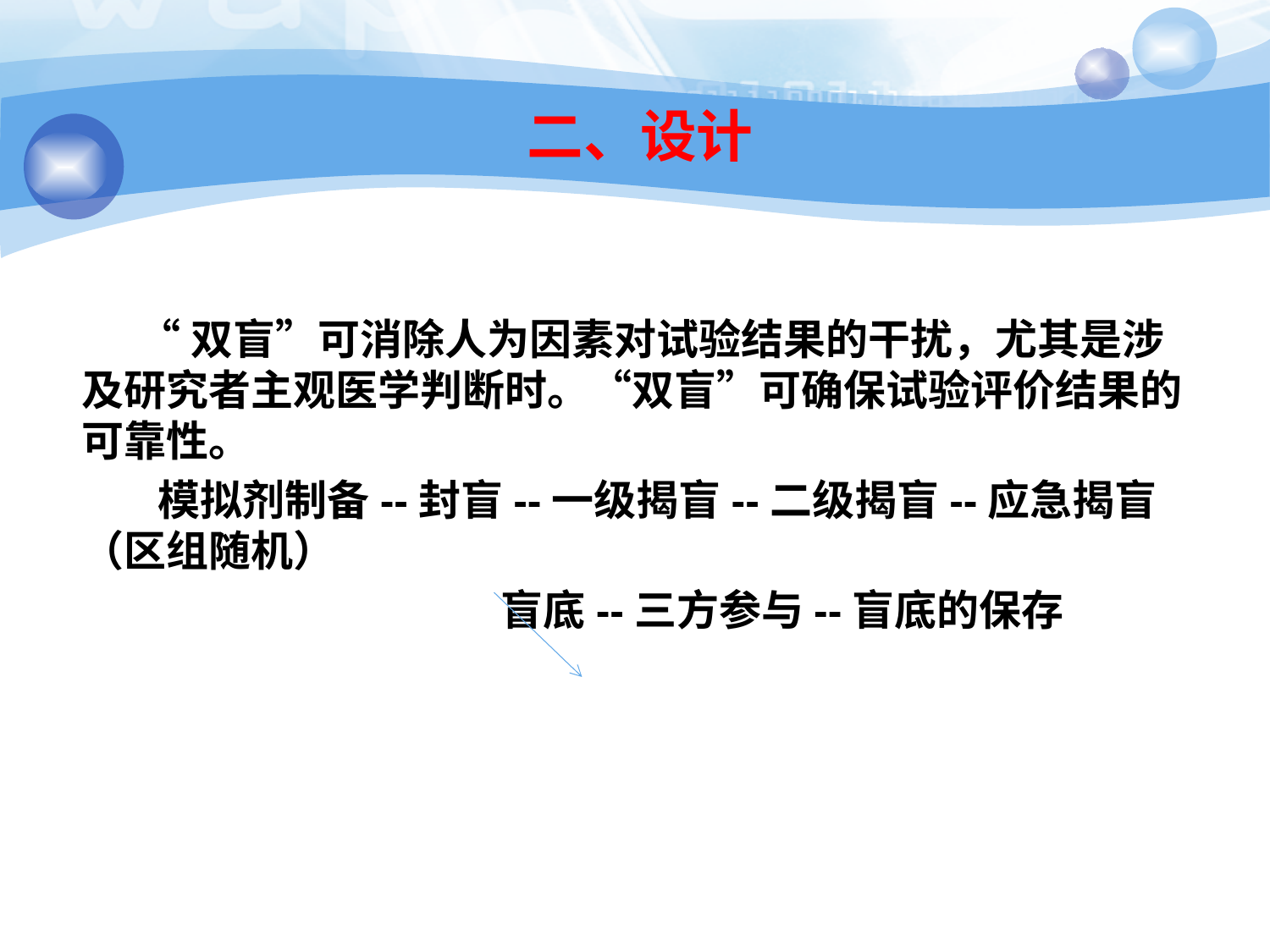

# 二、设计

      “双盲”可消除人为因素对试验结果的干扰，尤其是涉及研究者主观医学判断时。“双盲”可确保试验评价结果的可靠性。
       模拟剂制备--封盲--一级揭盲--二级揭盲--应急揭盲（区组随机）
                                           盲底--三方参与--盲底的保存